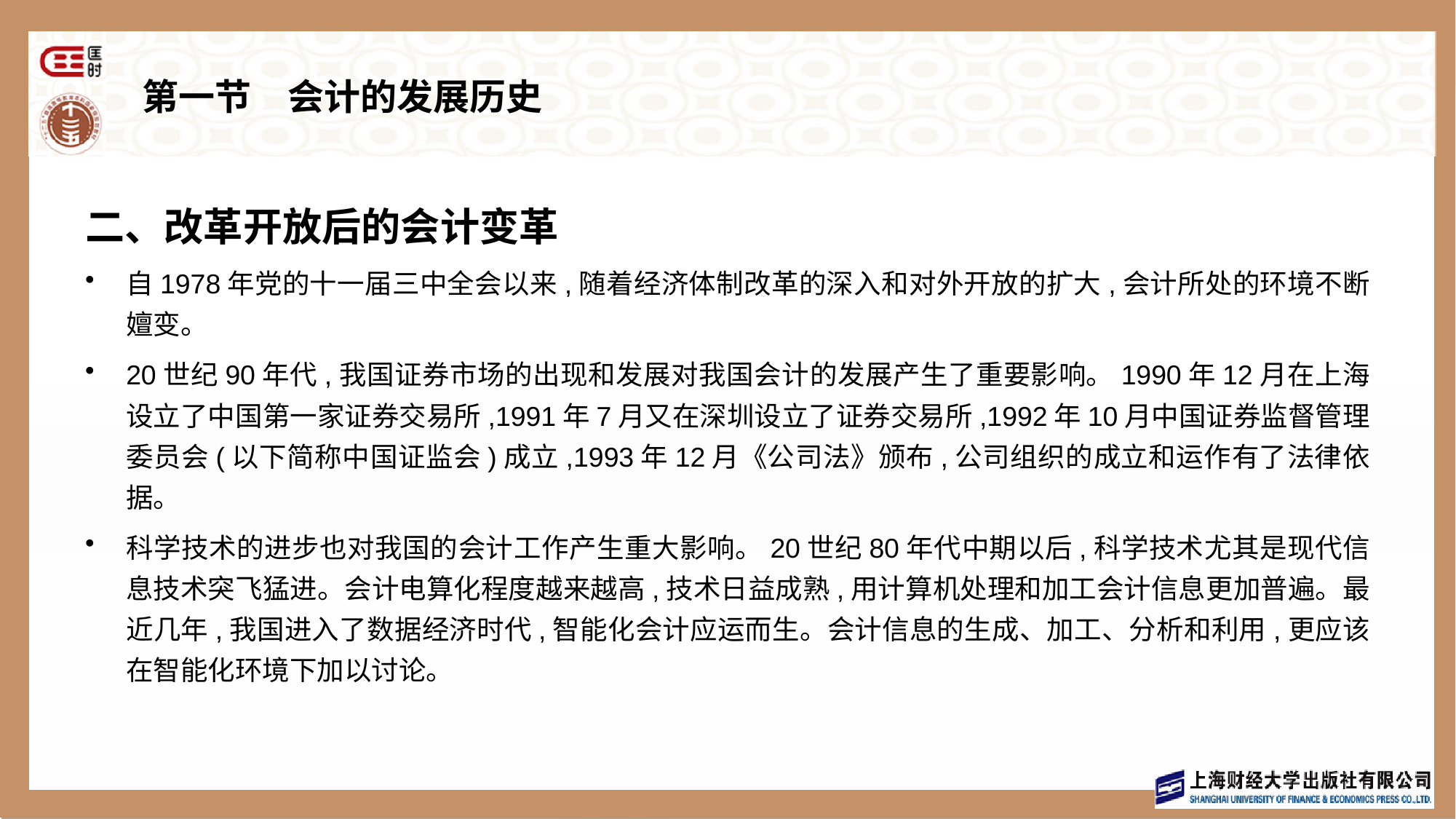

# 第一节　会计的发展历史
二、改革开放后的会计变革
自1978年党的十一届三中全会以来,随着经济体制改革的深入和对外开放的扩大,会计所处的环境不断嬗变。
20世纪90年代,我国证券市场的出现和发展对我国会计的发展产生了重要影响。1990年12月在上海设立了中国第一家证券交易所,1991年7月又在深圳设立了证券交易所,1992年10月中国证券监督管理委员会(以下简称中国证监会)成立,1993年12月《公司法》颁布,公司组织的成立和运作有了法律依据。
科学技术的进步也对我国的会计工作产生重大影响。20世纪80年代中期以后,科学技术尤其是现代信息技术突飞猛进。会计电算化程度越来越高,技术日益成熟,用计算机处理和加工会计信息更加普遍。最近几年,我国进入了数据经济时代,智能化会计应运而生。会计信息的生成、加工、分析和利用,更应该在智能化环境下加以讨论。